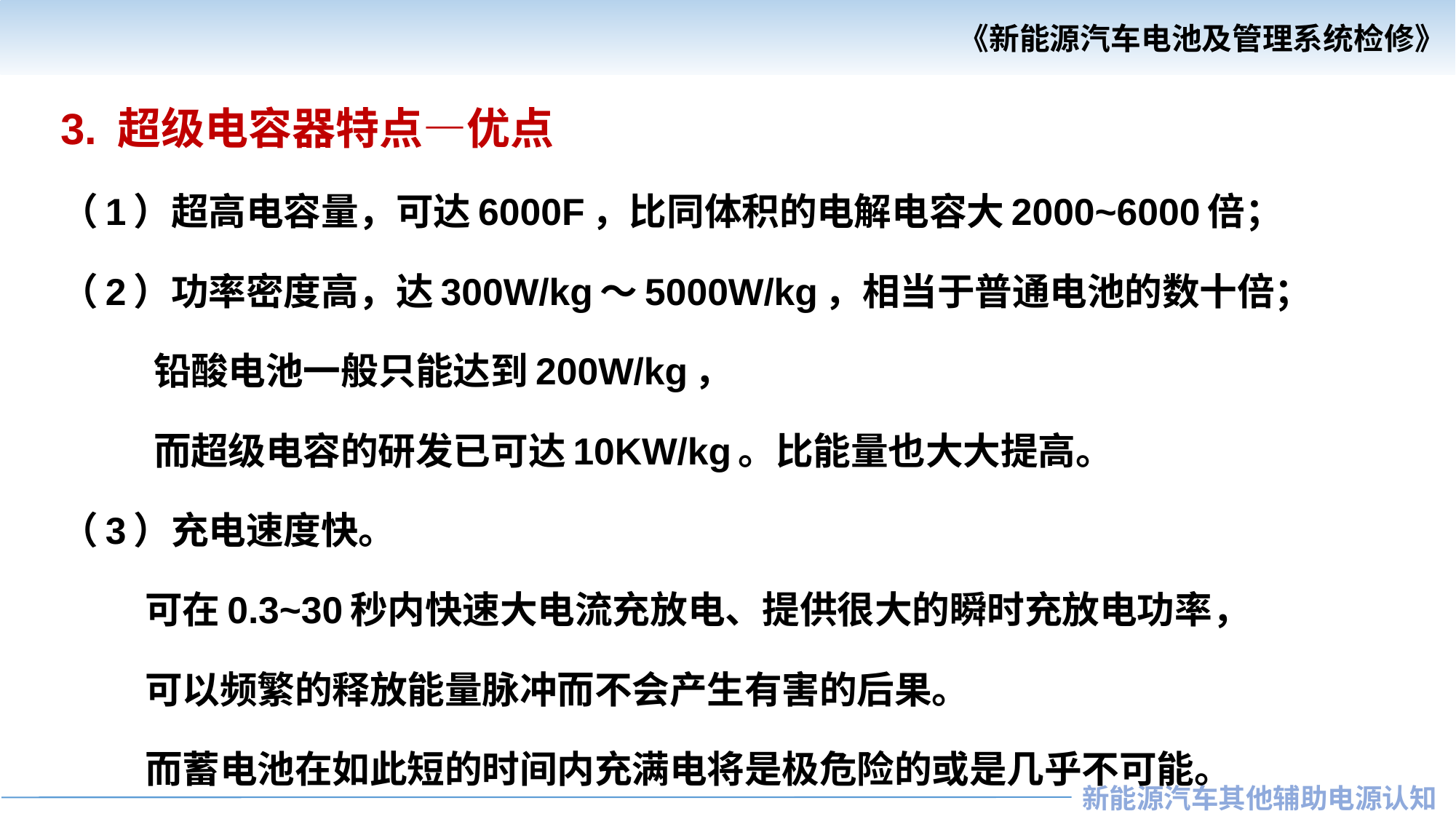

3. 超级电容器特点—优点
（1）超高电容量，可达6000F，比同体积的电解电容大2000~6000倍；
（2）功率密度高，达300W/kg～5000W/kg，相当于普通电池的数十倍；
          铅酸电池一般只能达到200W/kg，
          而超级电容的研发已可达10KW/kg。比能量也大大提高。
（3）充电速度快。
         可在0.3~30秒内快速大电流充放电、提供很大的瞬时充放电功率，
         可以频繁的释放能量脉冲而不会产生有害的后果。
         而蓄电池在如此短的时间内充满电将是极危险的或是几乎不可能。